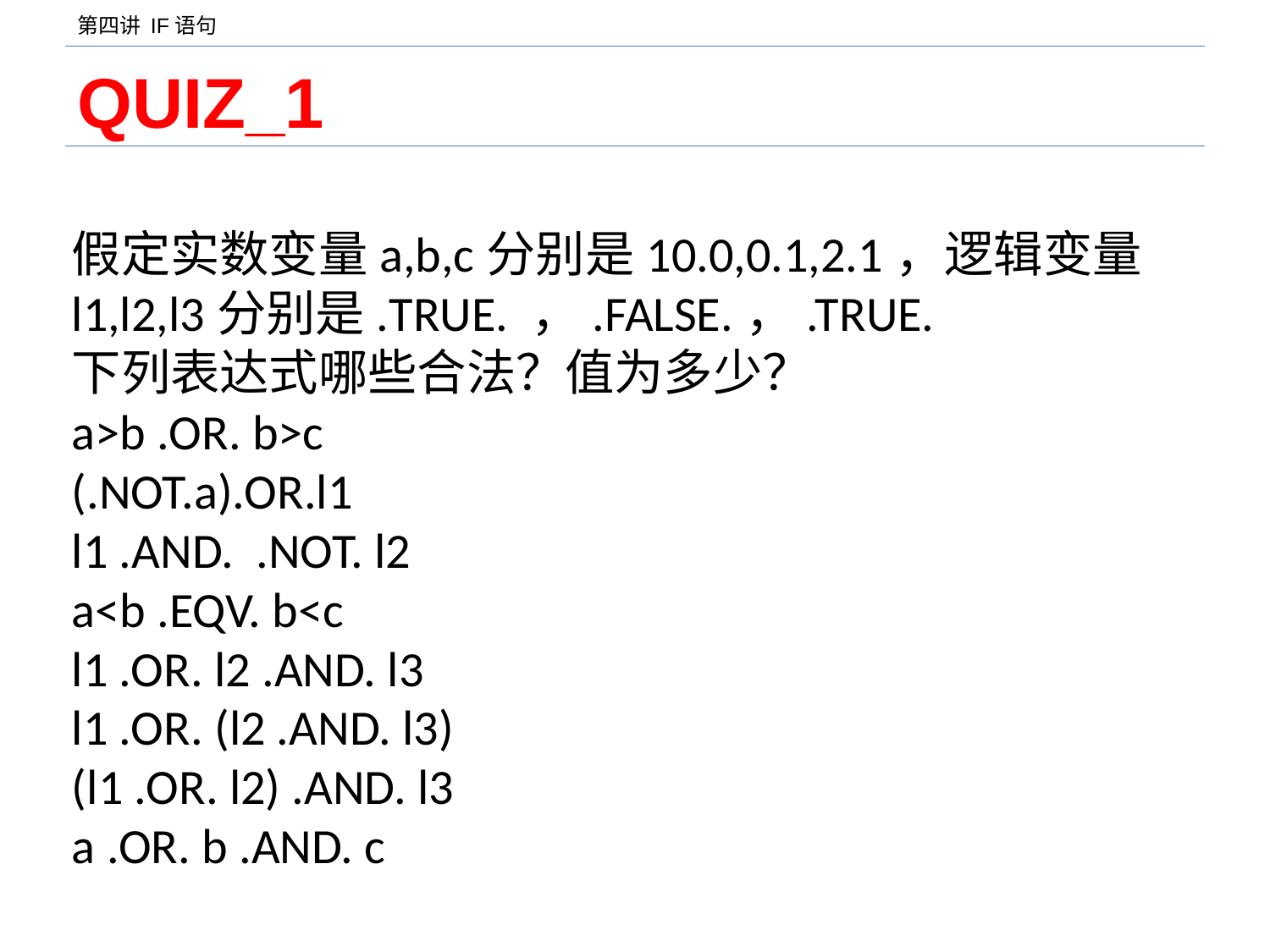

# QUIZ_1
假定实数变量a,b,c分别是10.0,0.1,2.1，逻辑变量l1,l2,l3分别是.TRUE. ，.FALSE.，.TRUE.
下列表达式哪些合法？值为多少？
a>b .OR. b>c
(.NOT.a).OR.l1
l1 .AND.  .NOT. l2
a<b .EQV. b<c
l1 .OR. l2 .AND. l3
l1 .OR. (l2 .AND. l3)
(l1 .OR. l2) .AND. l3
a .OR. b .AND. c